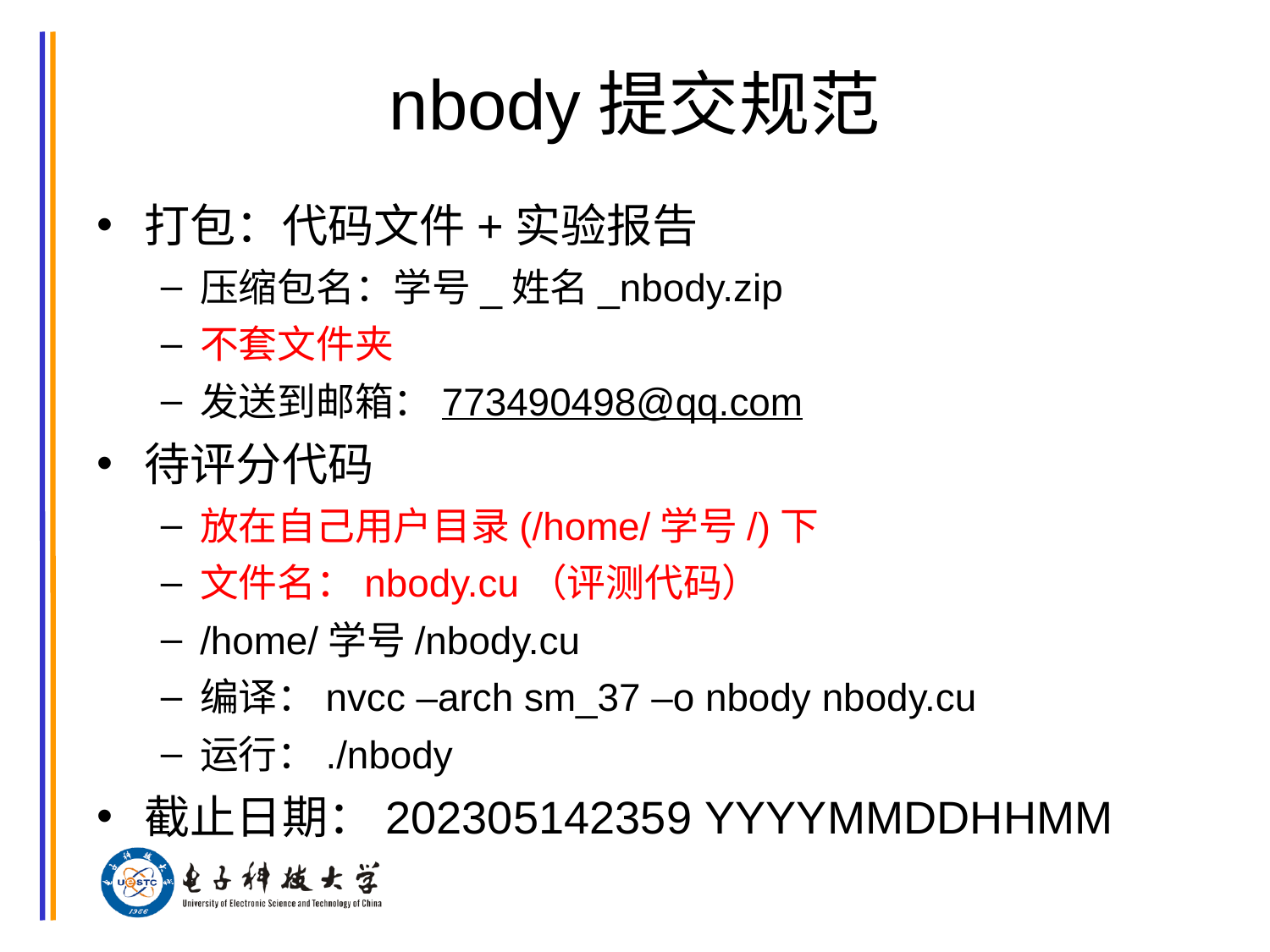

# nbody提交规范
打包：代码文件+实验报告
压缩包名：学号_姓名_nbody.zip
不套文件夹
发送到邮箱：773490498@qq.com
待评分代码
放在自己用户目录(/home/学号/)下
文件名：nbody.cu（评测代码）
/home/学号/nbody.cu
编译：nvcc –arch sm_37 –o nbody nbody.cu
运行：./nbody
截止日期：202305142359 YYYYMMDDHHMM